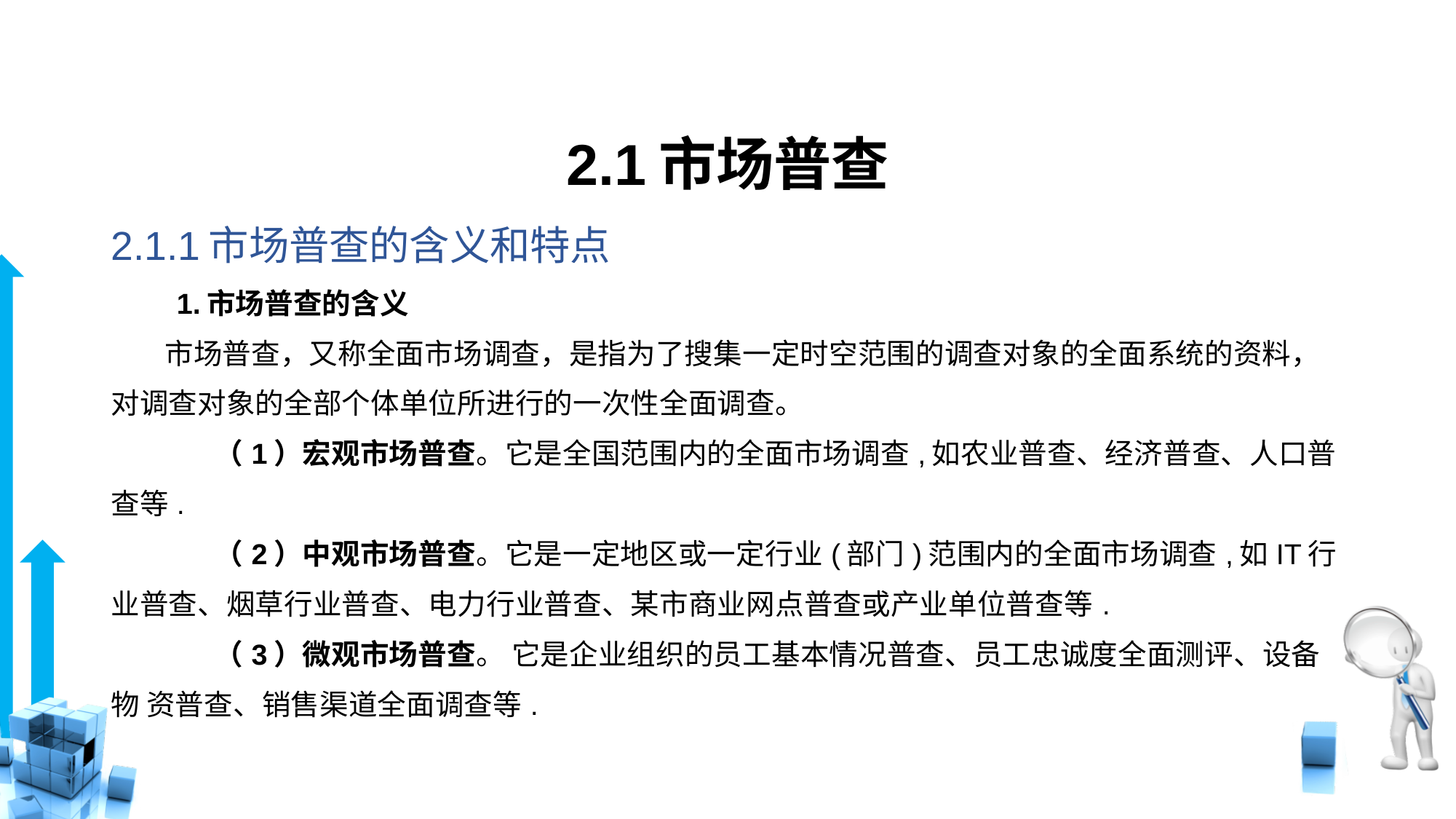

# 2.1市场普查
2.1.1市场普查的含义和特点
　　1.市场普查的含义
       市场普查，又称全面市场调查，是指为了搜集一定时空范围的调查对象的全面系统的资料，对调查对象的全部个体单位所进行的一次性全面调查。
	（1）宏观市场普查。它是全国范围内的全面市场调查,如农业普查、经济普查、人口普查等.
	（2）中观市场普查。它是一定地区或一定行业(部门)范围内的全面市场调查,如IT行 业普查、烟草行业普查、电力行业普查、某市商业网点普查或产业单位普查等.
	（3）微观市场普查。 它是企业组织的员工基本情况普查、员工忠诚度全面测评、设备物 资普查、销售渠道全面调查等.